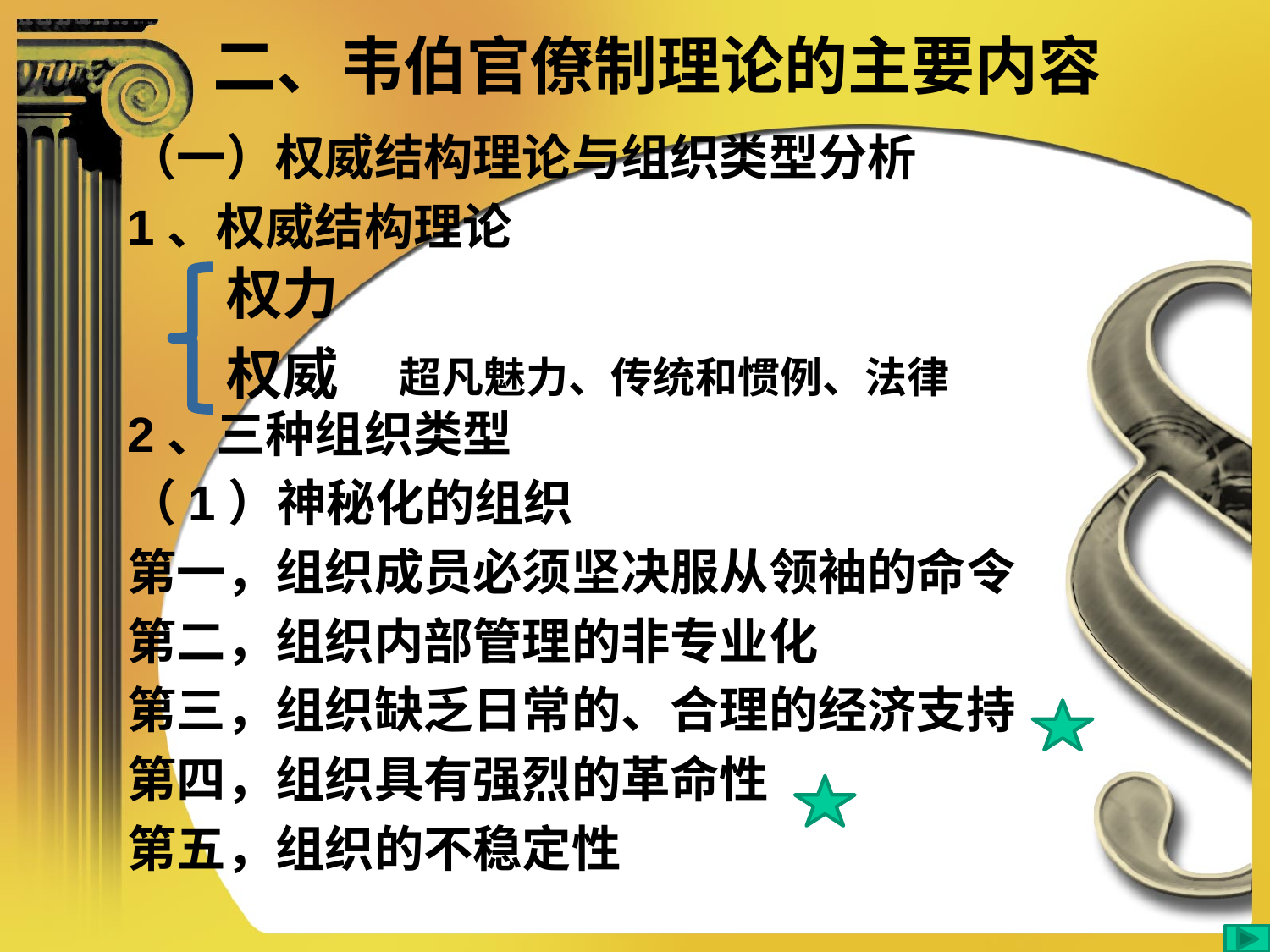

（一）权威结构理论与组织类型分析
1、权威结构理论

2、三种组织类型
（1）神秘化的组织
第一，组织成员必须坚决服从领袖的命令
第二，组织内部管理的非专业化
第三，组织缺乏日常的、合理的经济支持
第四，组织具有强烈的革命性
第五，组织的不稳定性
# 二、韦伯官僚制理论的主要内容
权力

权威
超凡魅力、传统和惯例、法律